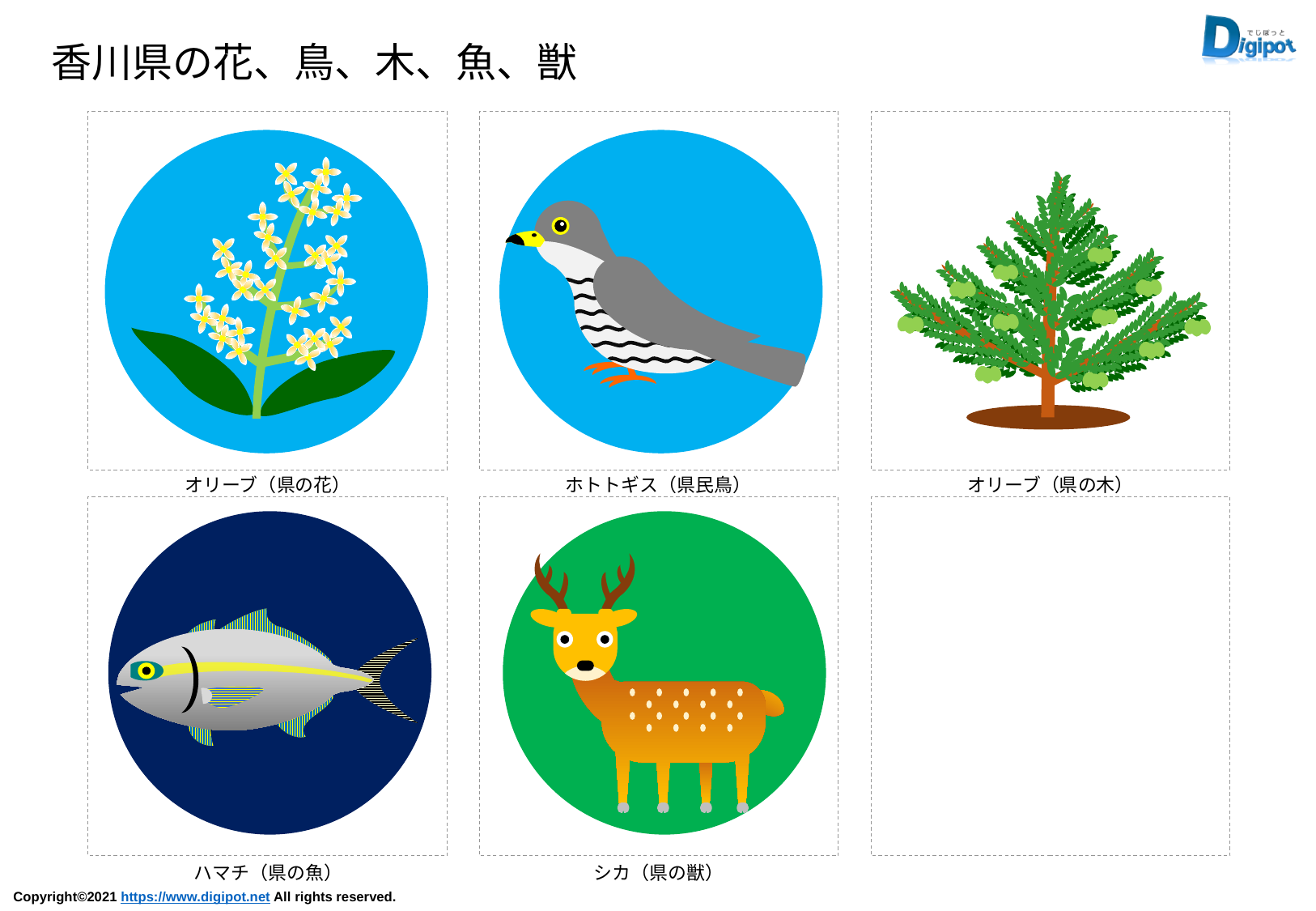

香川県の花、鳥、木、魚、獣

オリーブ（県の花）
ホトトギス（県民鳥）
オリーブ（県の木）

ハマチ（県の魚）
シカ（県の獣）